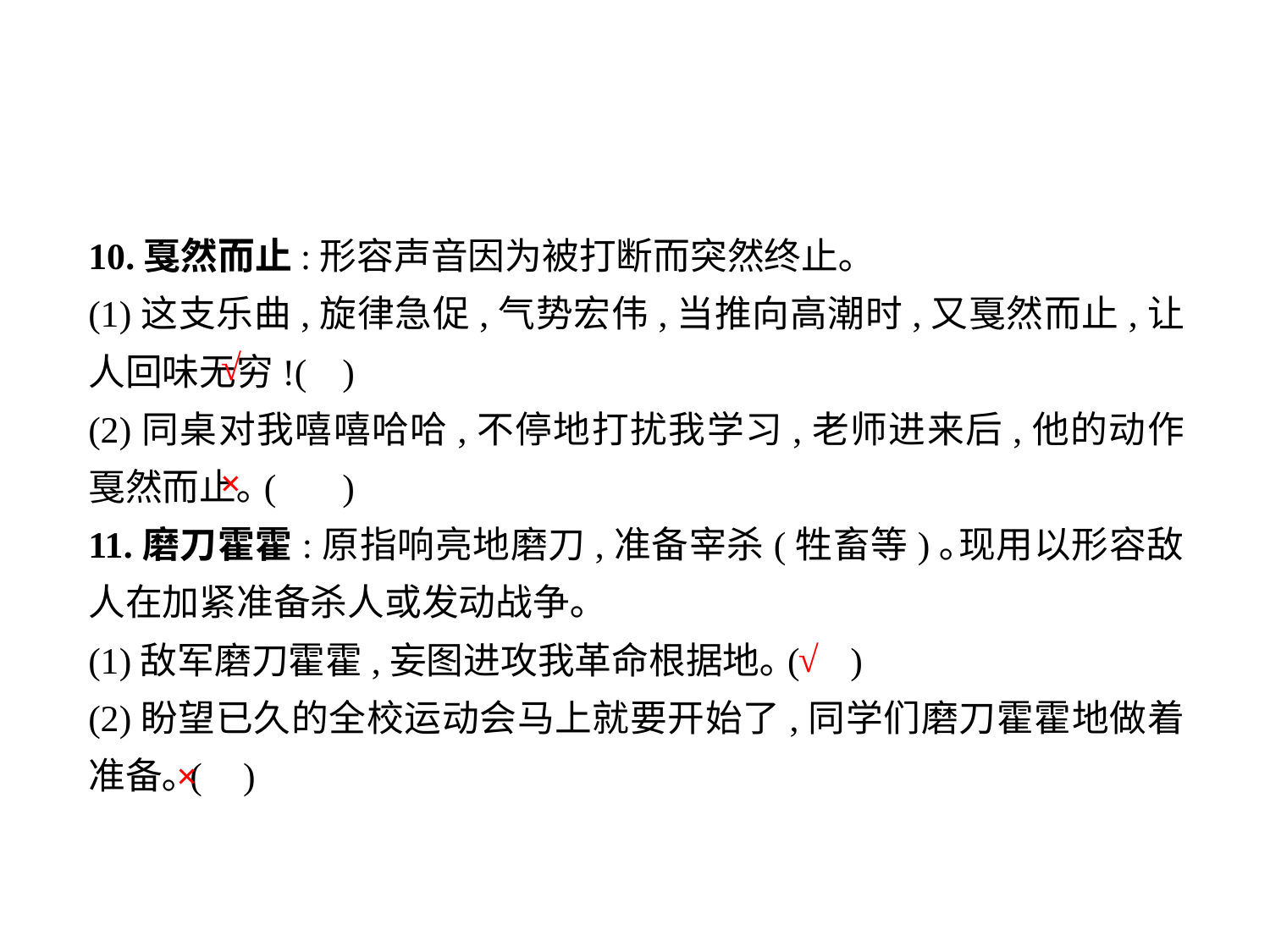

10.戛然而止:形容声音因为被打断而突然终止｡
(1)这支乐曲,旋律急促,气势宏伟,当推向高潮时,又戛然而止,让人回味无穷!(	)
(2)同桌对我嘻嘻哈哈,不停地打扰我学习,老师进来后,他的动作戛然而止｡(	)
11.磨刀霍霍:原指响亮地磨刀,准备宰杀(牲畜等)｡现用以形容敌人在加紧准备杀人或发动战争｡
(1)敌军磨刀霍霍,妄图进攻我革命根据地｡(	)
(2)盼望已久的全校运动会马上就要开始了,同学们磨刀霍霍地做着准备｡(	   )
√
×
√
×